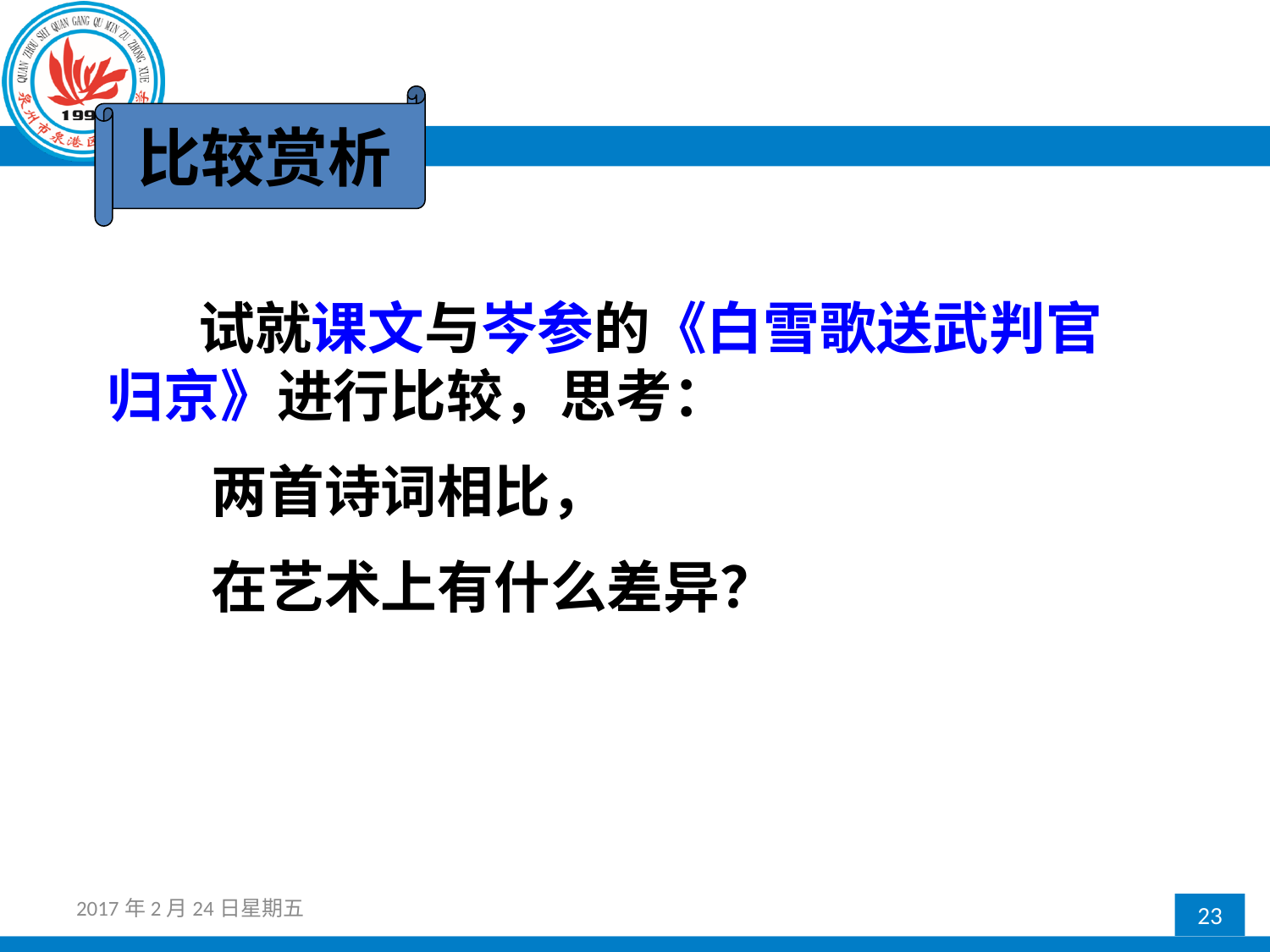

比较赏析
      试就课文与岑参的《白雪歌送武判官归京》进行比较，思考：
       两首诗词相比，
       在艺术上有什么差异？
2017年2月24日星期五